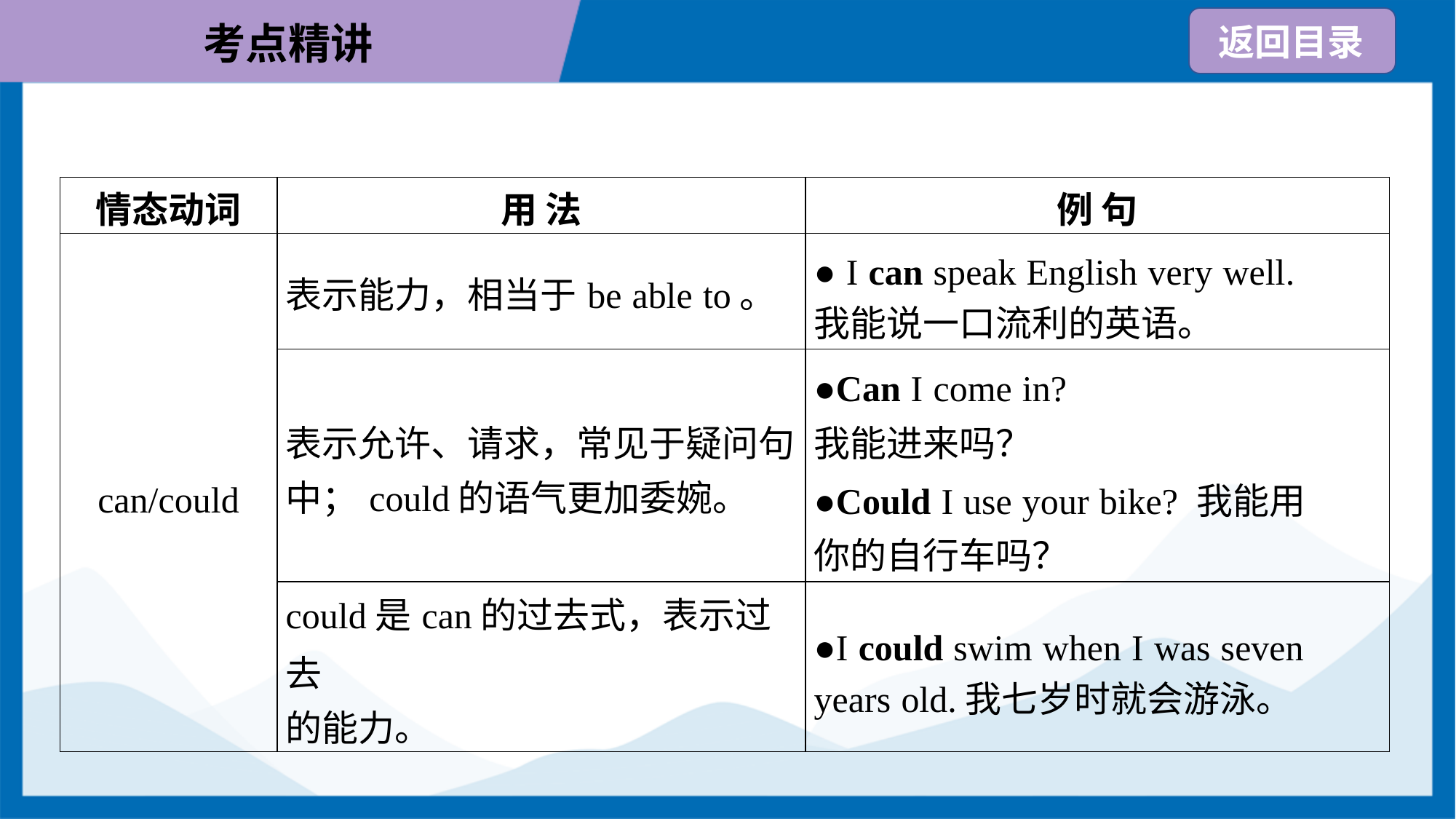

| 情态动词 | 用 法 | 例 句 |
| --- | --- | --- |
| can/could | 表示能力，相当于be able to。 | ● I can speak English very well. 我能说一口流利的英语。 |
|  | 表示允许、请求，常见于疑问句 中；could的语气更加委婉。 | ●Can I come in? 我能进来吗？ ●Could I use your bike? 我能用 你的自行车吗？ |
|  | could是can的过去式，表示过去 的能力。 | ●I could swim when I was seven years old.我七岁时就会游泳。 |